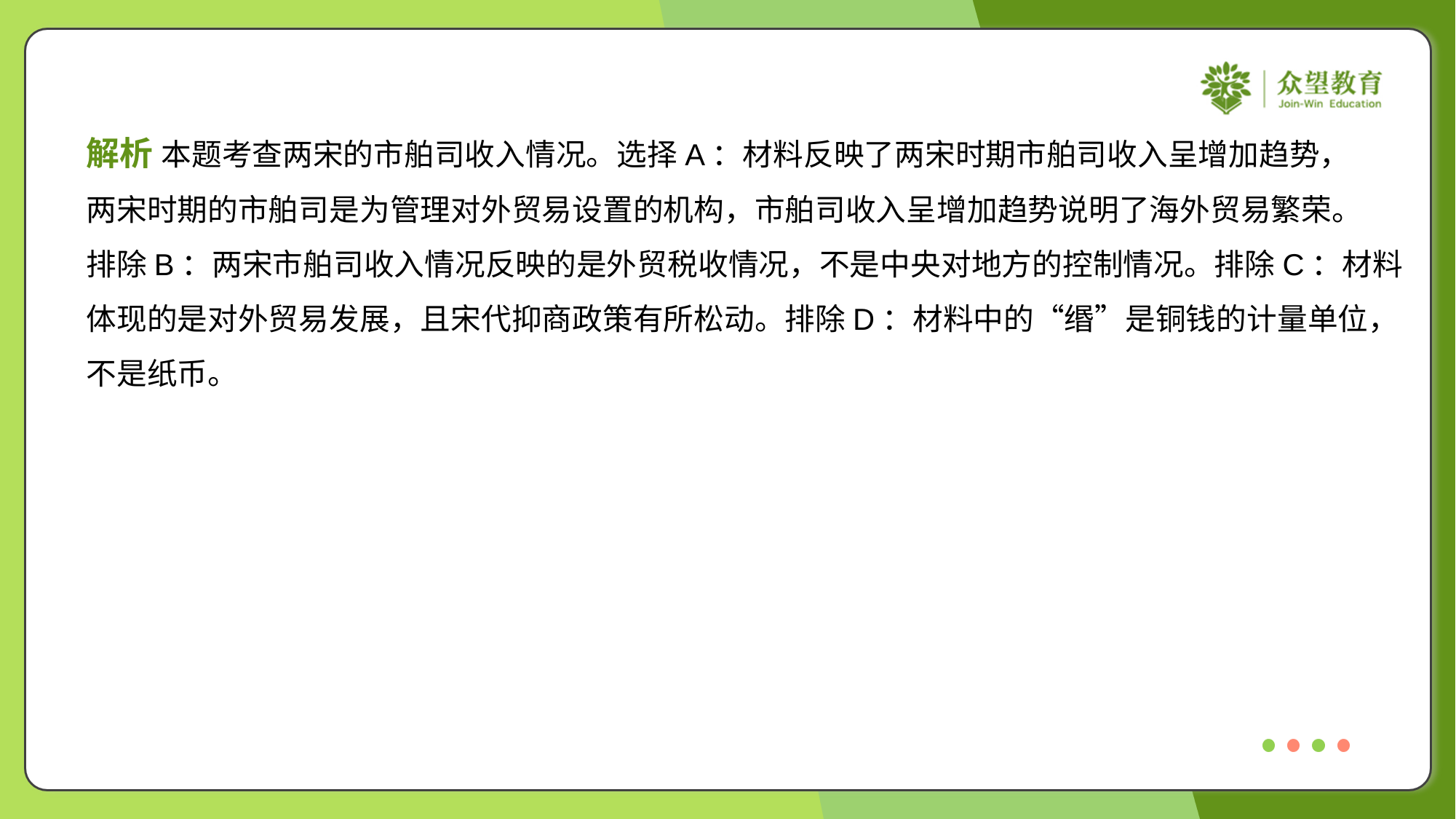

解析 本题考查两宋的市舶司收入情况。选择A：材料反映了两宋时期市舶司收入呈增加趋势，
两宋时期的市舶司是为管理对外贸易设置的机构，市舶司收入呈增加趋势说明了海外贸易繁荣。
排除B：两宋市舶司收入情况反映的是外贸税收情况，不是中央对地方的控制情况。排除C：材料
体现的是对外贸易发展，且宋代抑商政策有所松动。排除D：材料中的“缗”是铜钱的计量单位，
不是纸币。